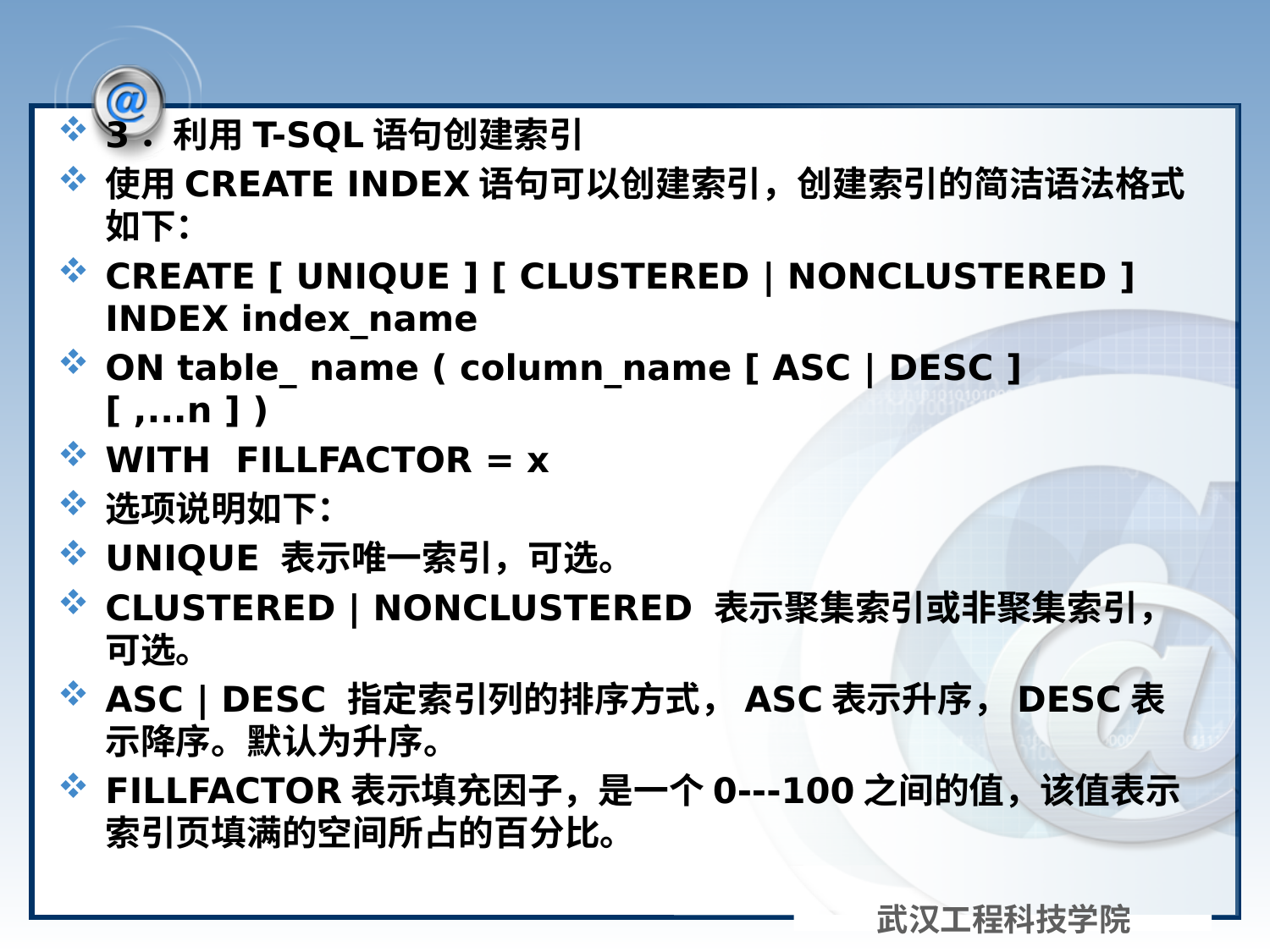

#
3．利用T-SQL语句创建索引
使用CREATE INDEX语句可以创建索引，创建索引的简洁语法格式如下：
CREATE [ UNIQUE ] [ CLUSTERED | NONCLUSTERED ] INDEX index_name
ON table_ name ( column_name [ ASC | DESC ] [ ,...n ] )
WITH  FILLFACTOR = x
选项说明如下：
UNIQUE 表示唯一索引，可选。
CLUSTERED | NONCLUSTERED 表示聚集索引或非聚集索引，可选。
ASC | DESC 指定索引列的排序方式，ASC表示升序，DESC表示降序。默认为升序。
FILLFACTOR表示填充因子，是一个0---100之间的值，该值表示索引页填满的空间所占的百分比。

武汉工程科技学院